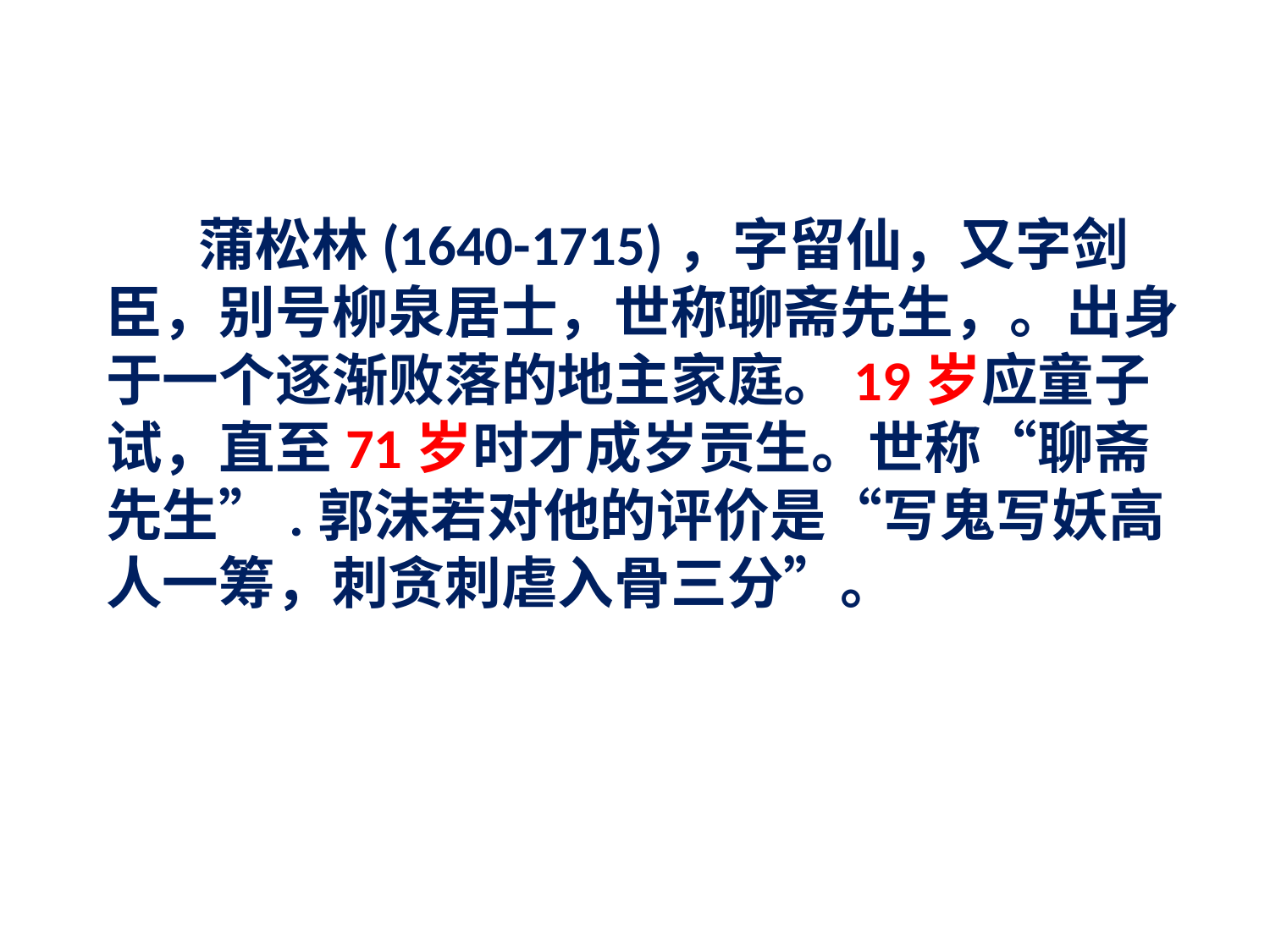

蒲松林(1640-1715)，字留仙，又字剑臣，别号柳泉居士，世称聊斋先生，。出身于一个逐渐败落的地主家庭。19岁应童子试，直至71岁时才成岁贡生。世称“聊斋先生”.郭沫若对他的评价是“写鬼写妖高人一筹，刺贪刺虐入骨三分”。